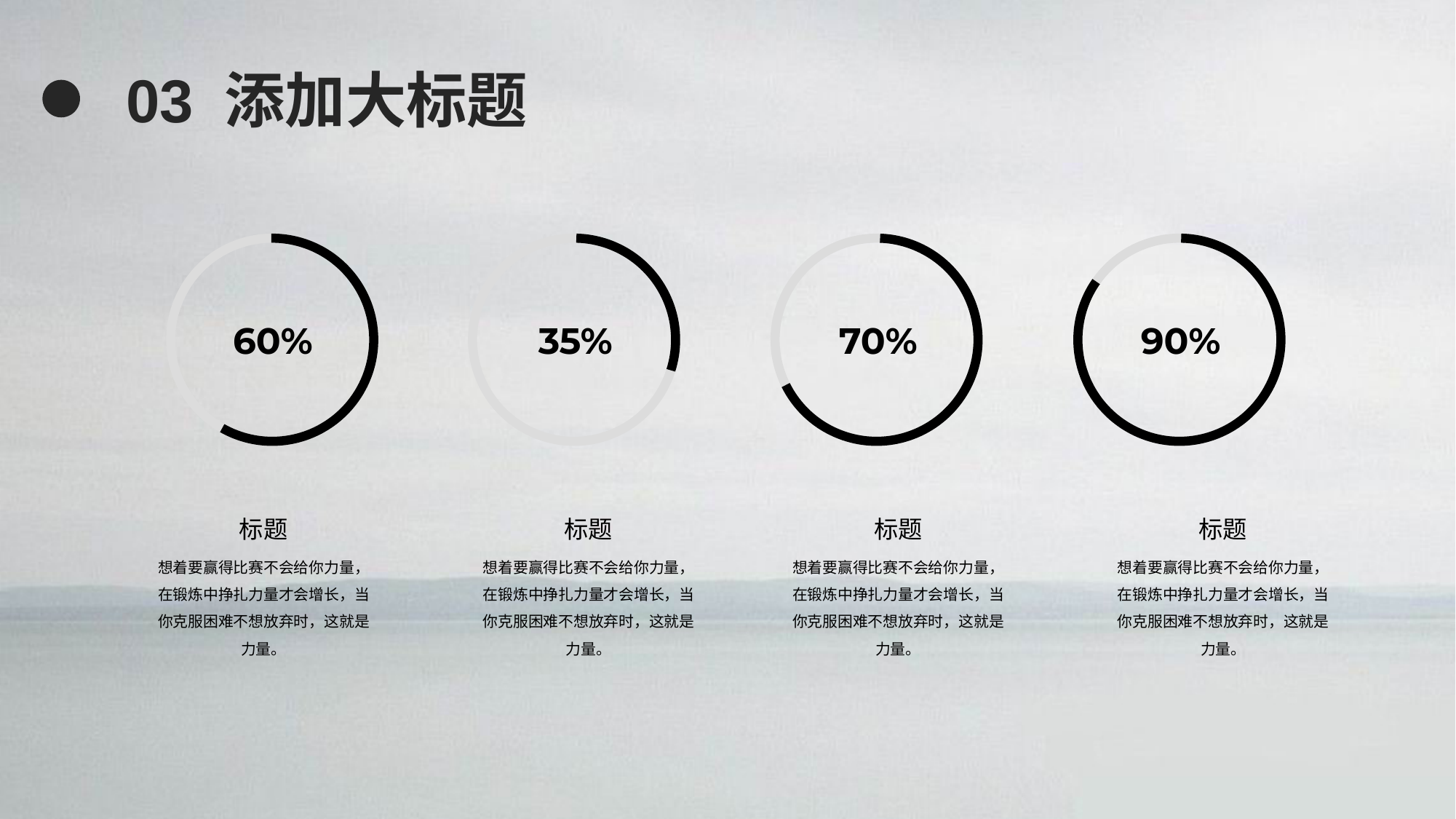

03 添加大标题

60%
35%
70%
90%
标题
标题
标题
标题
想着要赢得比赛不会给你力量，在锻炼中挣扎力量才会增长，当你克服困难不想放弃时，这就是力量。
想着要赢得比赛不会给你力量，在锻炼中挣扎力量才会增长，当你克服困难不想放弃时，这就是力量。
想着要赢得比赛不会给你力量，在锻炼中挣扎力量才会增长，当你克服困难不想放弃时，这就是力量。
想着要赢得比赛不会给你力量，在锻炼中挣扎力量才会增长，当你克服困难不想放弃时，这就是力量。